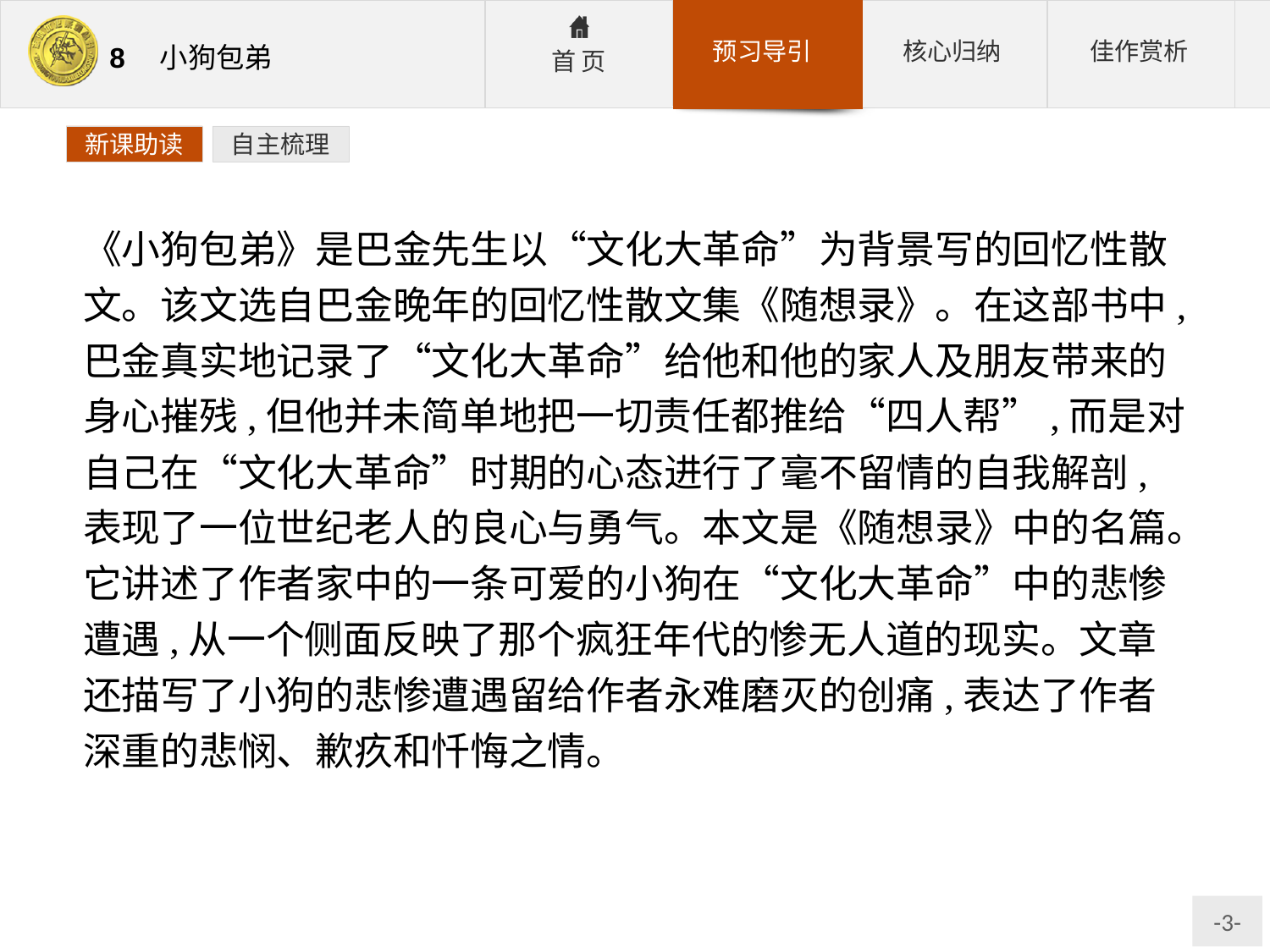

新课助读
自主梳理
《小狗包弟》是巴金先生以“文化大革命”为背景写的回忆性散文。该文选自巴金晚年的回忆性散文集《随想录》。在这部书中,巴金真实地记录了“文化大革命”给他和他的家人及朋友带来的身心摧残,但他并未简单地把一切责任都推给“四人帮”,而是对自己在“文化大革命”时期的心态进行了毫不留情的自我解剖,表现了一位世纪老人的良心与勇气。本文是《随想录》中的名篇。它讲述了作者家中的一条可爱的小狗在“文化大革命”中的悲惨遭遇,从一个侧面反映了那个疯狂年代的惨无人道的现实。文章还描写了小狗的悲惨遭遇留给作者永难磨灭的创痛,表达了作者深重的悲悯、歉疚和忏悔之情。